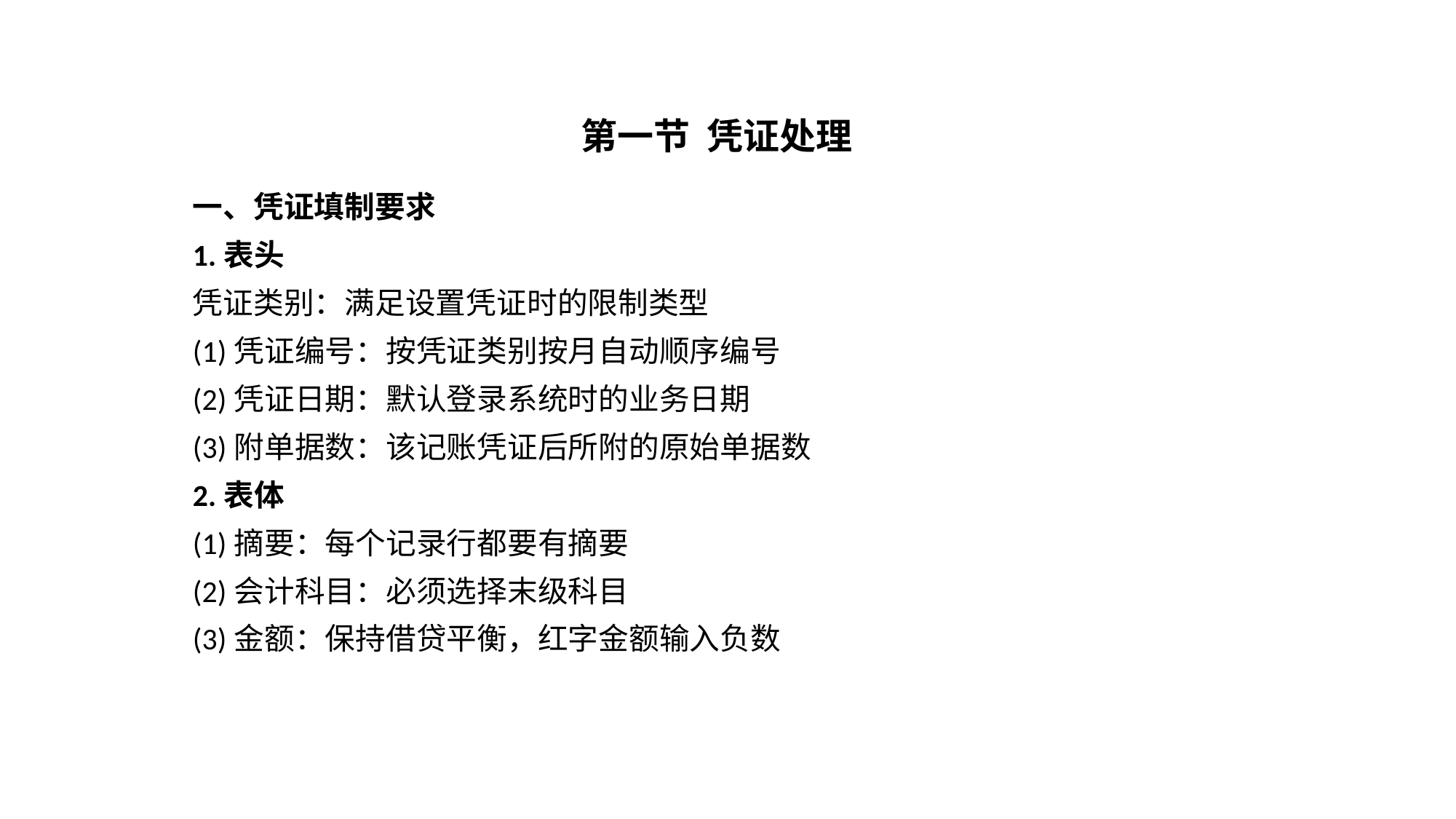

# 第一节  凭证处理
一、凭证填制要求
1.表头
凭证类别：满足设置凭证时的限制类型
(1)凭证编号：按凭证类别按月自动顺序编号
(2)凭证日期：默认登录系统时的业务日期
(3)附单据数：该记账凭证后所附的原始单据数
2.表体
(1)摘要：每个记录行都要有摘要
(2)会计科目：必须选择末级科目
(3)金额：保持借贷平衡，红字金额输入负数